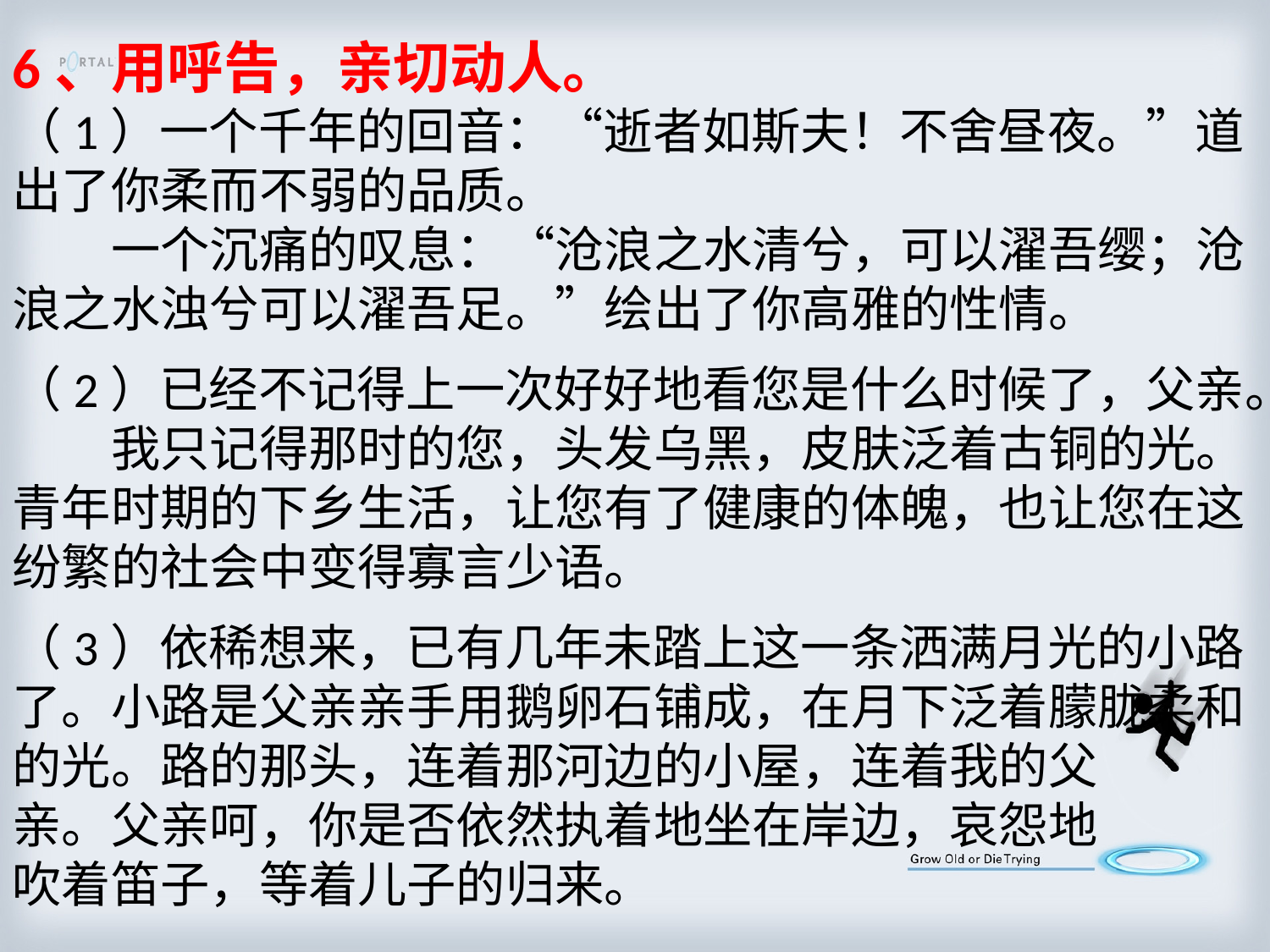

6、用呼告，亲切动人。
（1）一个千年的回音：“逝者如斯夫！不舍昼夜。”道出了你柔而不弱的品质。
　　一个沉痛的叹息：“沧浪之水清兮，可以濯吾缨；沧浪之水浊兮可以濯吾足。”绘出了你高雅的性情。
（2）已经不记得上一次好好地看您是什么时候了，父亲。
　　我只记得那时的您，头发乌黑，皮肤泛着古铜的光。青年时期的下乡生活，让您有了健康的体魄，也让您在这纷繁的社会中变得寡言少语。
（3）依稀想来，已有几年未踏上这一条洒满月光的小路了。小路是父亲亲手用鹅卵石铺成，在月下泛着朦胧柔和的光。路的那头，连着那河边的小屋，连着我的父
亲。父亲呵，你是否依然执着地坐在岸边，哀怨地
吹着笛子，等着儿子的归来。